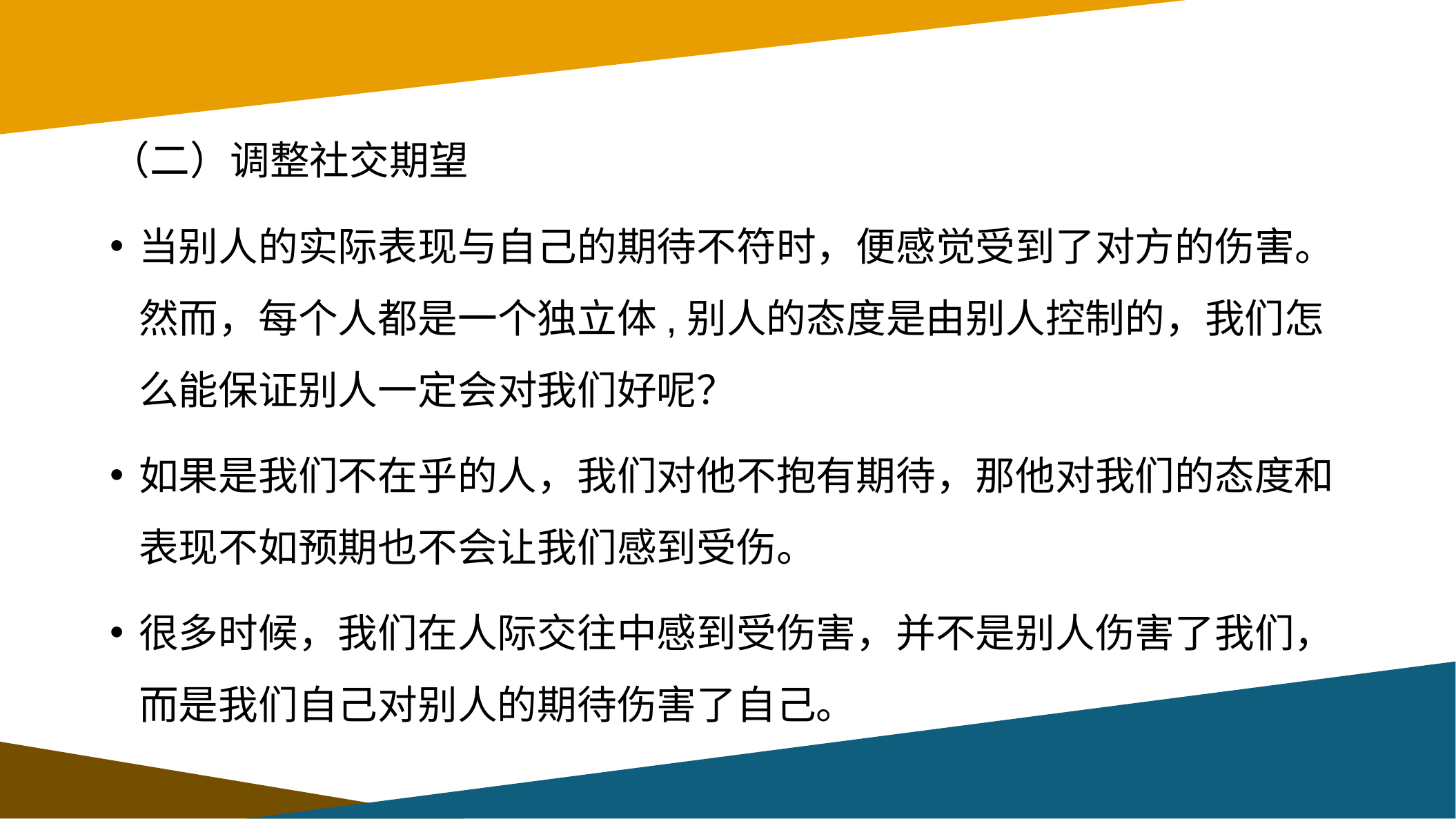

（二）调整社交期望
当别人的实际表现与自己的期待不符时，便感觉受到了对方的伤害。然而，每个人都是一个独立体,别人的态度是由别人控制的，我们怎么能保证别人一定会对我们好呢？
如果是我们不在乎的人，我们对他不抱有期待，那他对我们的态度和表现不如预期也不会让我们感到受伤。
很多时候，我们在人际交往中感到受伤害，并不是别人伤害了我们，而是我们自己对别人的期待伤害了自己。